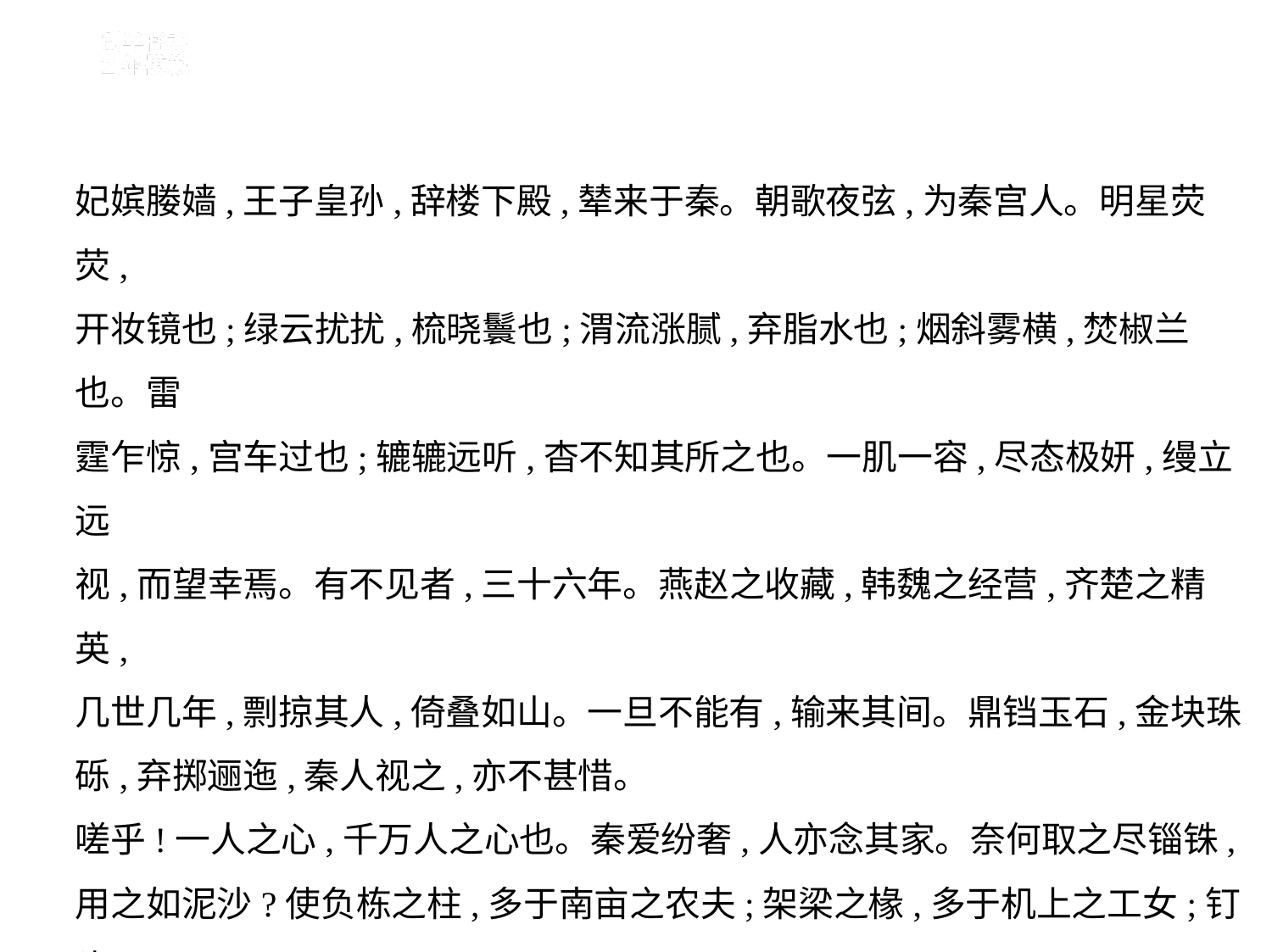

妃嫔媵嫱,王子皇孙,辞楼下殿,辇来于秦。朝歌夜弦,为秦宫人。明星荧荧,
开妆镜也;绿云扰扰,梳晓鬟也;渭流涨腻,弃脂水也;烟斜雾横,焚椒兰也。雷
霆乍惊,宫车过也;辘辘远听,杳不知其所之也。一肌一容,尽态极妍,缦立远
视,而望幸焉。有不见者,三十六年。燕赵之收藏,韩魏之经营,齐楚之精英,
几世几年,剽掠其人,倚叠如山。一旦不能有,输来其间。鼎铛玉石,金块珠
砾,弃掷逦迤,秦人视之,亦不甚惜。
嗟乎!一人之心,千万人之心也。秦爱纷奢,人亦念其家。奈何取之尽锱铢,
用之如泥沙?使负栋之柱,多于南亩之农夫;架梁之椽,多于机上之工女;钉头
磷磷,多于在庾之粟粒;瓦缝参差,多于周身之帛缕;直栏横槛,多于九土之城
郭;管弦呕哑,多于市人之言语。使天下之人,不敢言而敢怒。独夫之心,日
益骄固。戍卒叫,函谷举,楚人一炬,可怜焦土!